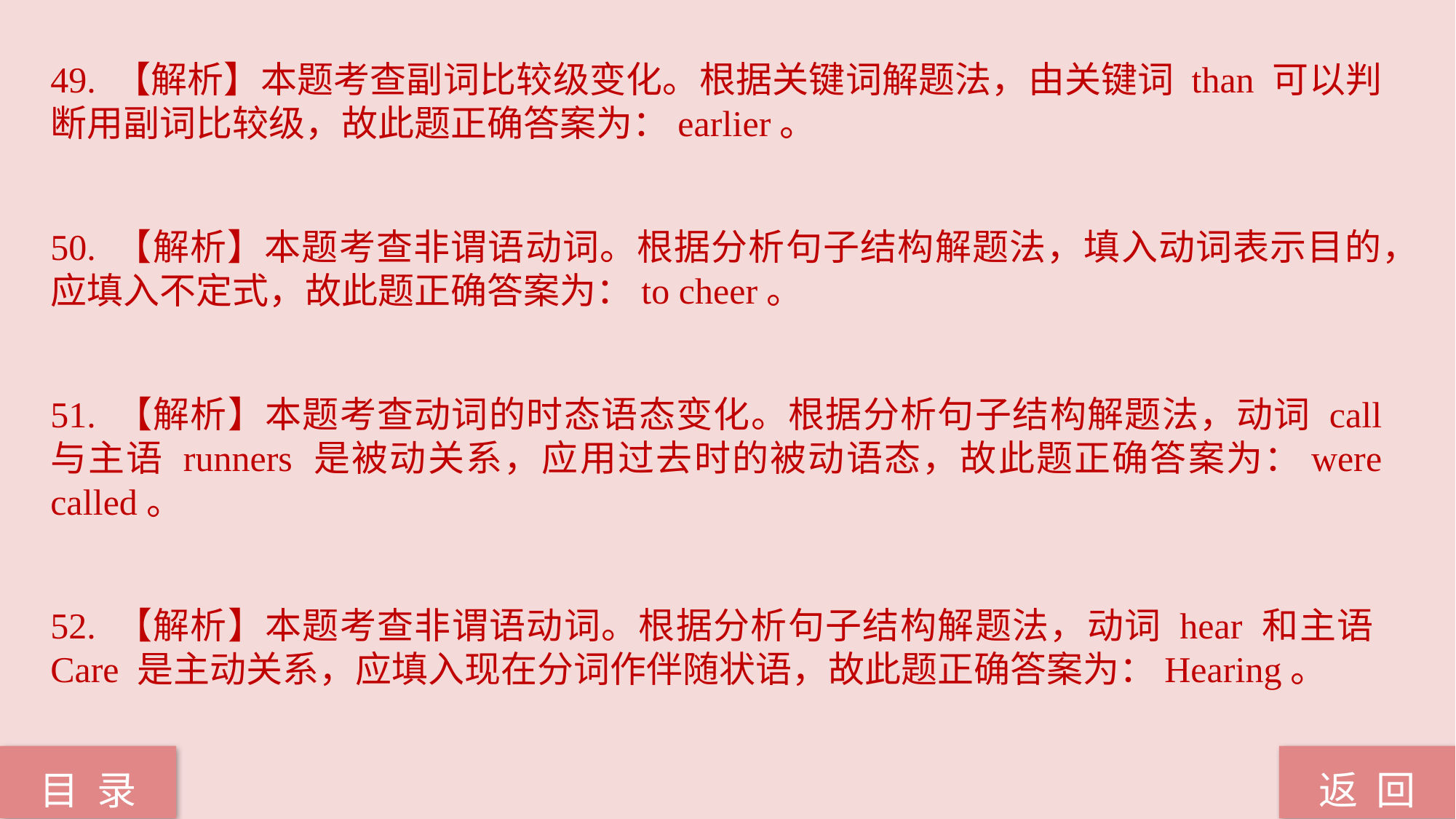

49. 【解析】本题考查副词比较级变化。根据关键词解题法，由关键词 than 可以判断用副词比较级，故此题正确答案为：earlier。

50. 【解析】本题考查非谓语动词。根据分析句子结构解题法，填入动词表示目的，应填入不定式，故此题正确答案为：to cheer。

51. 【解析】本题考查动词的时态语态变化。根据分析句子结构解题法，动词 call 与主语 runners 是被动关系，应用过去时的被动语态，故此题正确答案为：were called。

52. 【解析】本题考查非谓语动词。根据分析句子结构解题法，动词 hear 和主语Care 是主动关系，应填入现在分词作伴随状语，故此题正确答案为：Hearing。
返  回